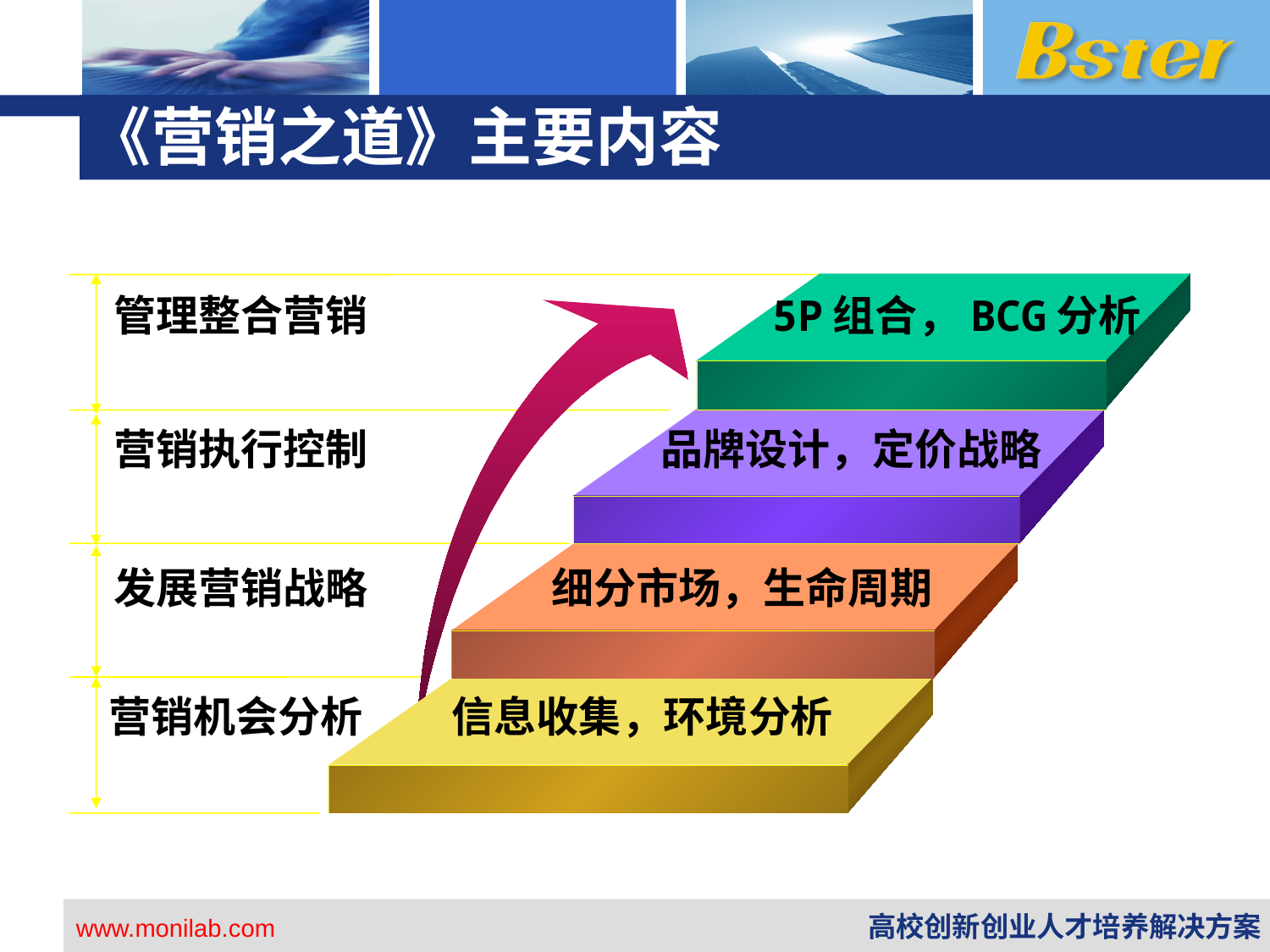

# 《营销之道》主要内容

5P组合，BCG分析

管理整合营销

品牌设计，定价战略

营销执行控制

细分市场，生命周期

发展营销战略

信息收集，环境分析

营销机会分析